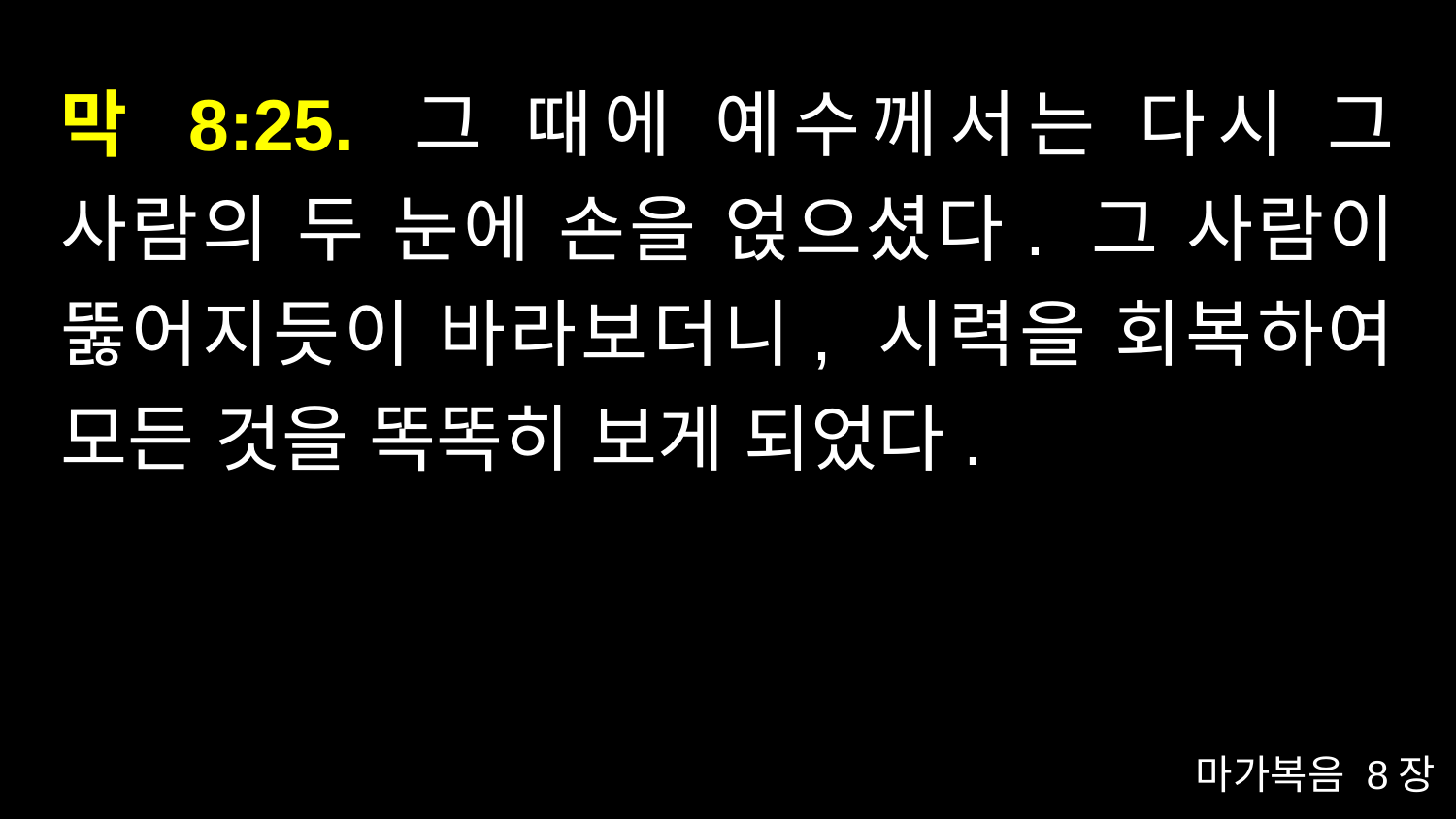

# 막 8:25. 그 때에 예수께서는 다시 그 사람의 두 눈에 손을 얹으셨다. 그 사람이 뚫어지듯이 바라보더니, 시력을 회복하여 모든 것을 똑똑히 보게 되었다.
마가복음 8장